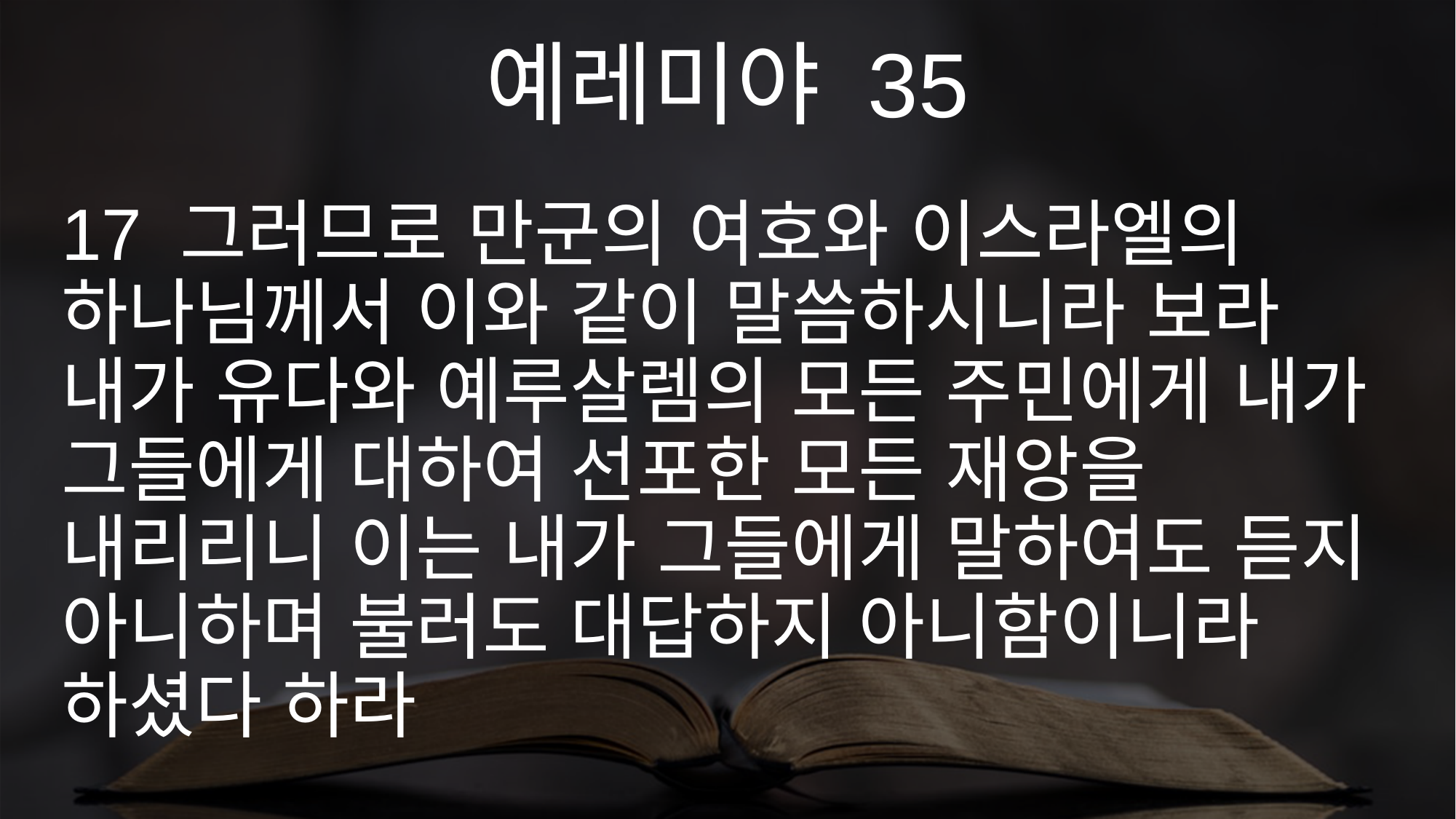

예레미야 35
17 그러므로 만군의 여호와 이스라엘의 하나님께서 이와 같이 말씀하시니라 보라 내가 유다와 예루살렘의 모든 주민에게 내가 그들에게 대하여 선포한 모든 재앙을 내리리니 이는 내가 그들에게 말하여도 듣지 아니하며 불러도 대답하지 아니함이니라 하셨다 하라